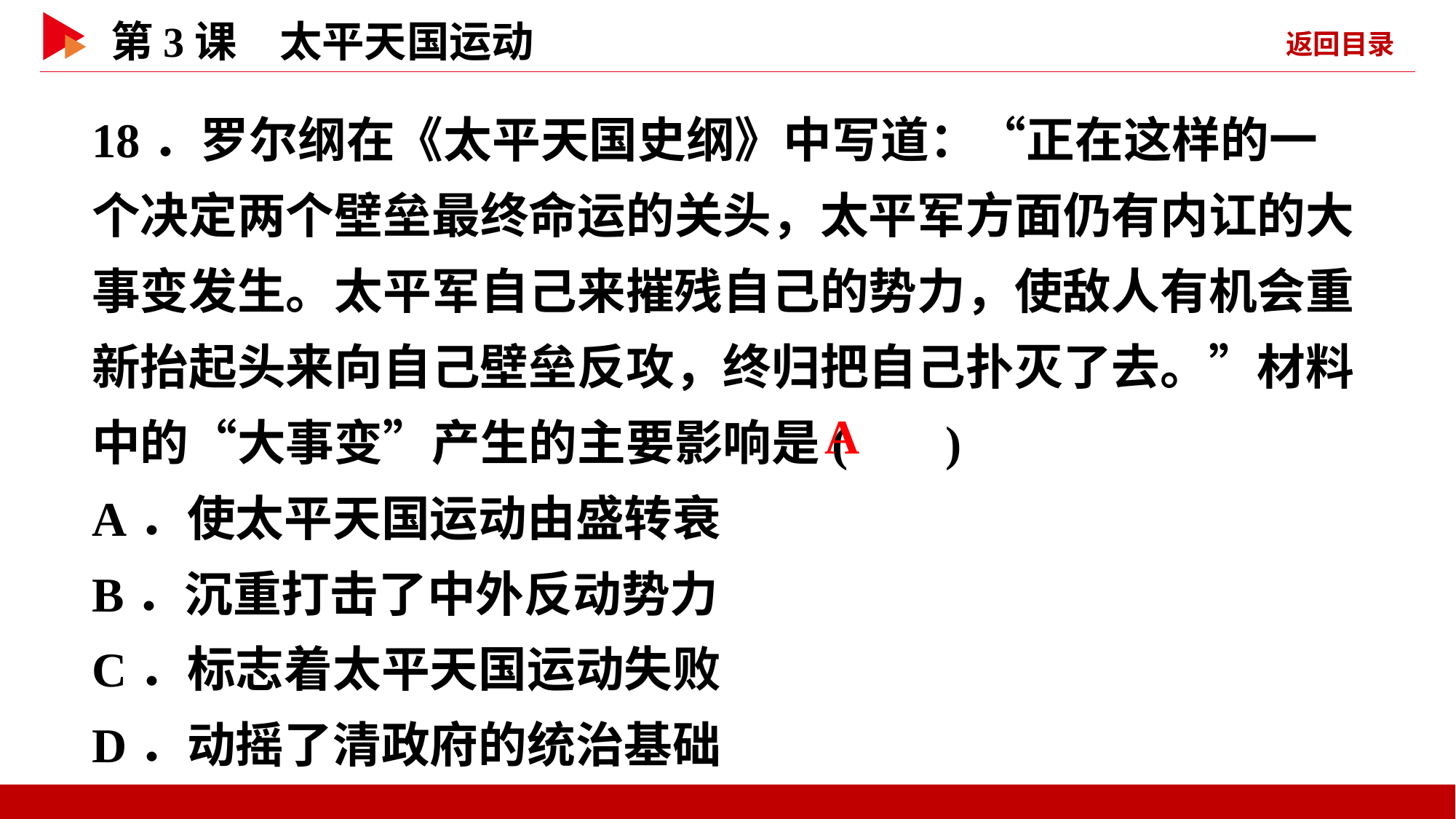

18．罗尔纲在《太平天国史纲》中写道：“正在这样的一个决定两个壁垒最终命运的关头，太平军方面仍有内讧的大事变发生。太平军自己来摧残自己的势力，使敌人有机会重新抬起头来向自己壁垒反攻，终归把自己扑灭了去。”材料中的“大事变”产生的主要影响是(        )
A．使太平天国运动由盛转衰
B．沉重打击了中外反动势力
C．标志着太平天国运动失败
D．动摇了清政府的统治基础
   A